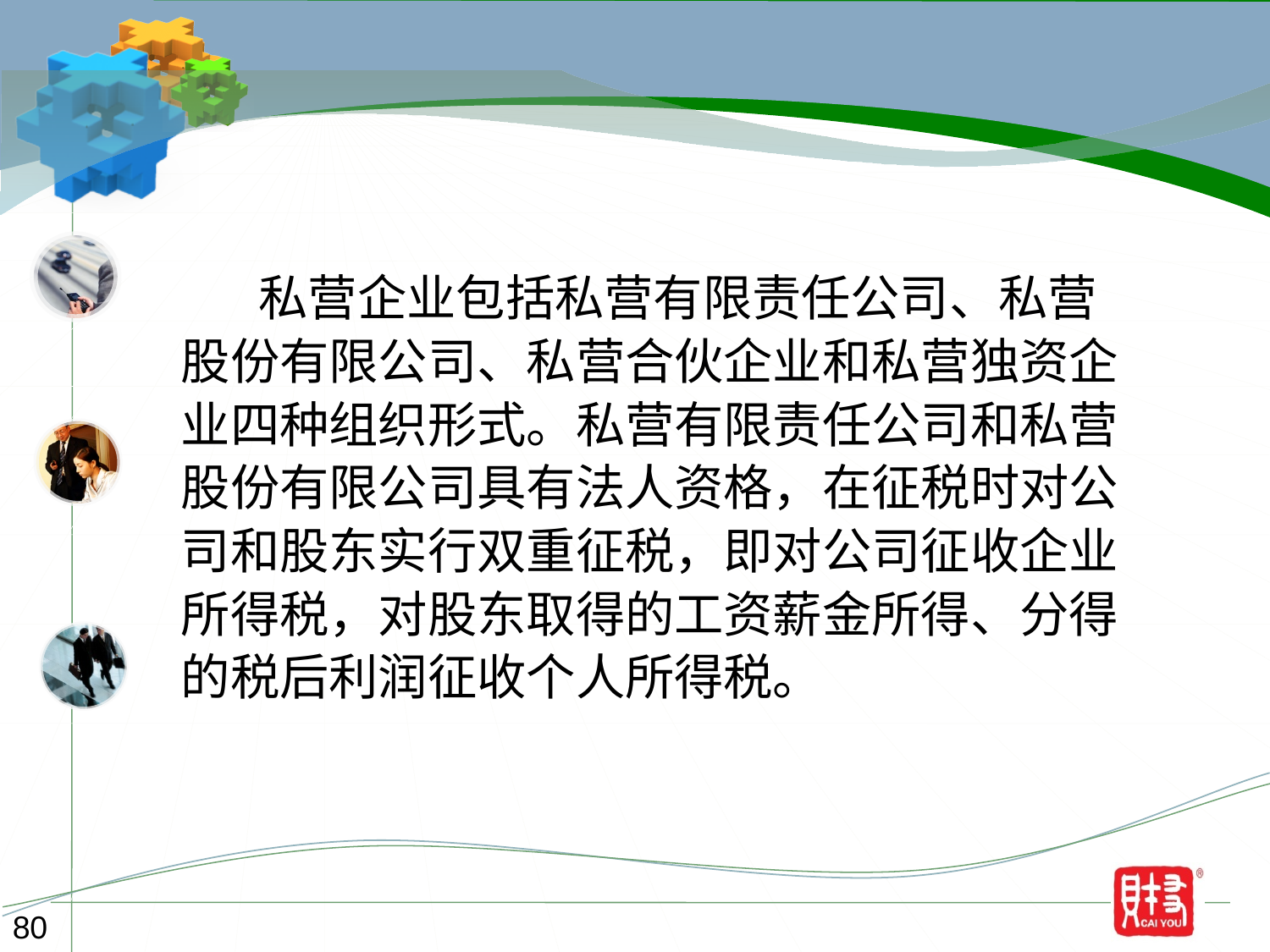

私营企业包括私营有限责任公司、私营
股份有限公司、私营合伙企业和私营独资企
业四种组织形式。私营有限责任公司和私营
股份有限公司具有法人资格，在征税时对公
司和股东实行双重征税，即对公司征收企业
所得税，对股东取得的工资薪金所得、分得
的税后利润征收个人所得税。
80